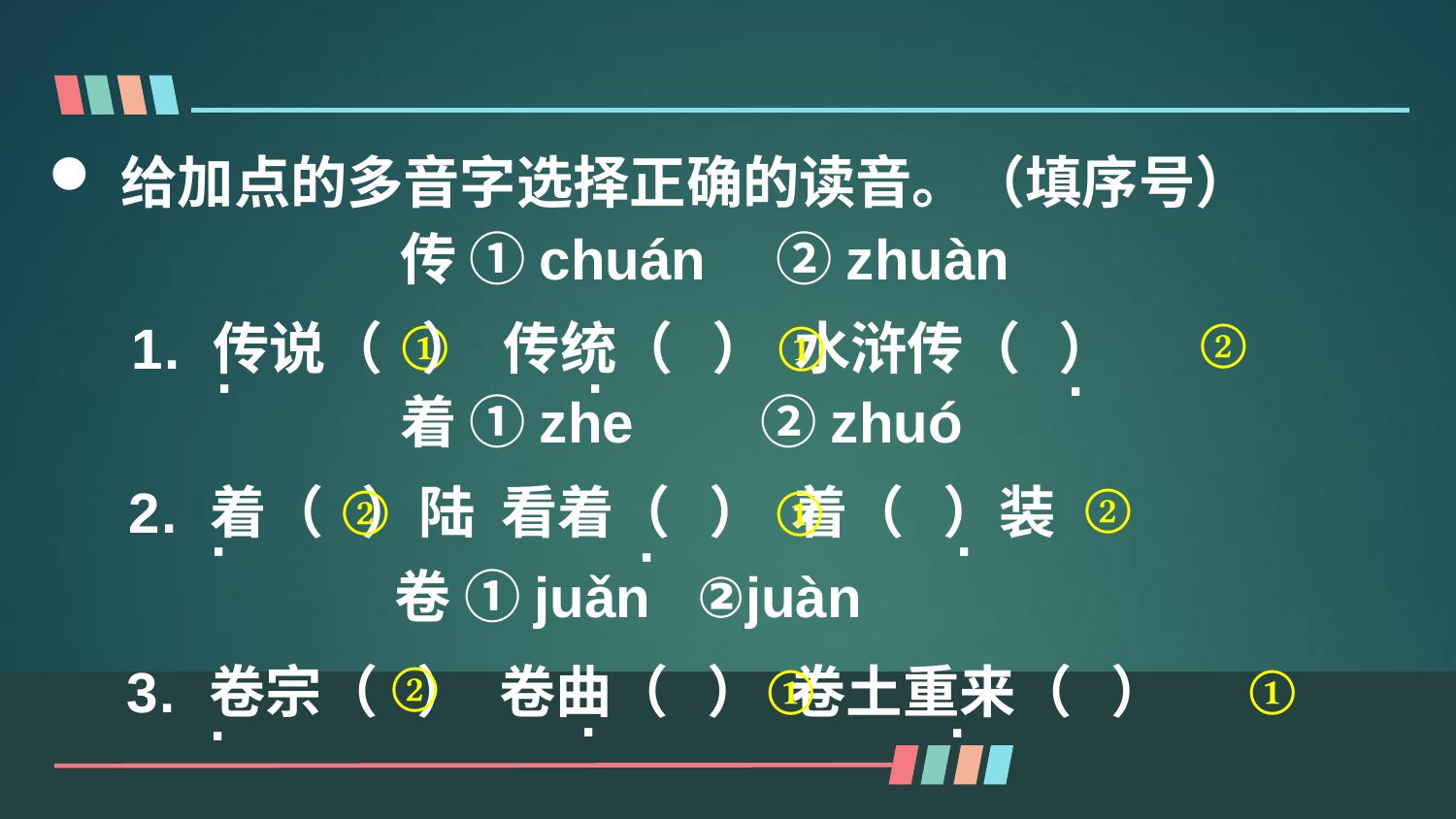

给加点的多音字选择正确的读音。（填序号）
传 ①chuán　②zhuàn
传说（   ）  传统（   ）  水浒传（   ）
②
①
①
·
·
·
着 ①zhe　　②zhuó
着（   ）陆  看着（   ）  着（   ）装
②
②
①
·
·
·
卷 ①juǎn   ②juàn
卷宗（   ）  卷曲（   ）  卷土重来（   ）
②
①
①
·
·
·